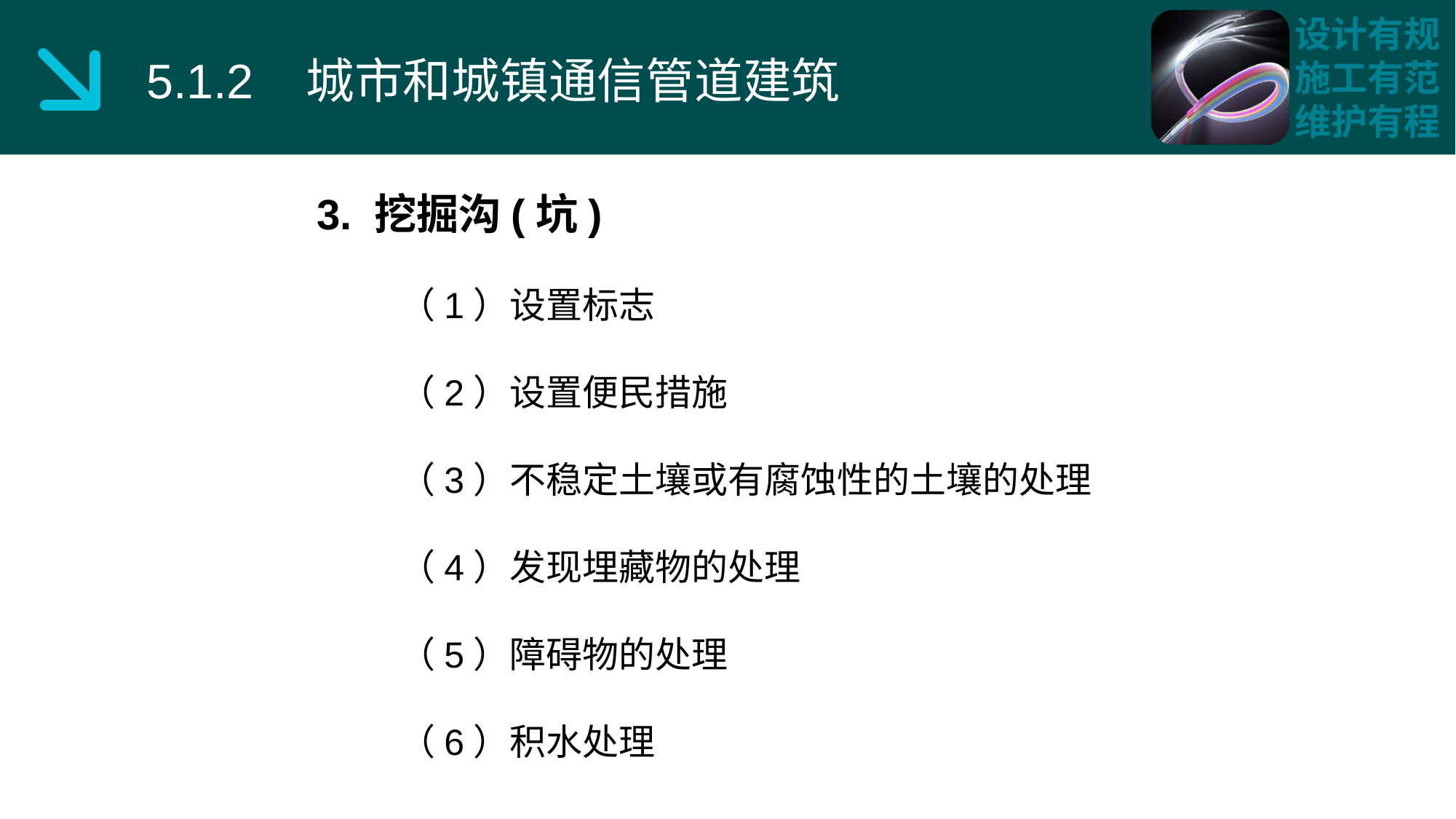

5.1.2   城市和城镇通信管道建筑

3. 挖掘沟(坑)

         （1）设置标志

         （2）设置便民措施

         （3）不稳定土壤或有腐蚀性的土壤的处理

         （4）发现埋藏物的处理

         （5）障碍物的处理

         （6）积水处理